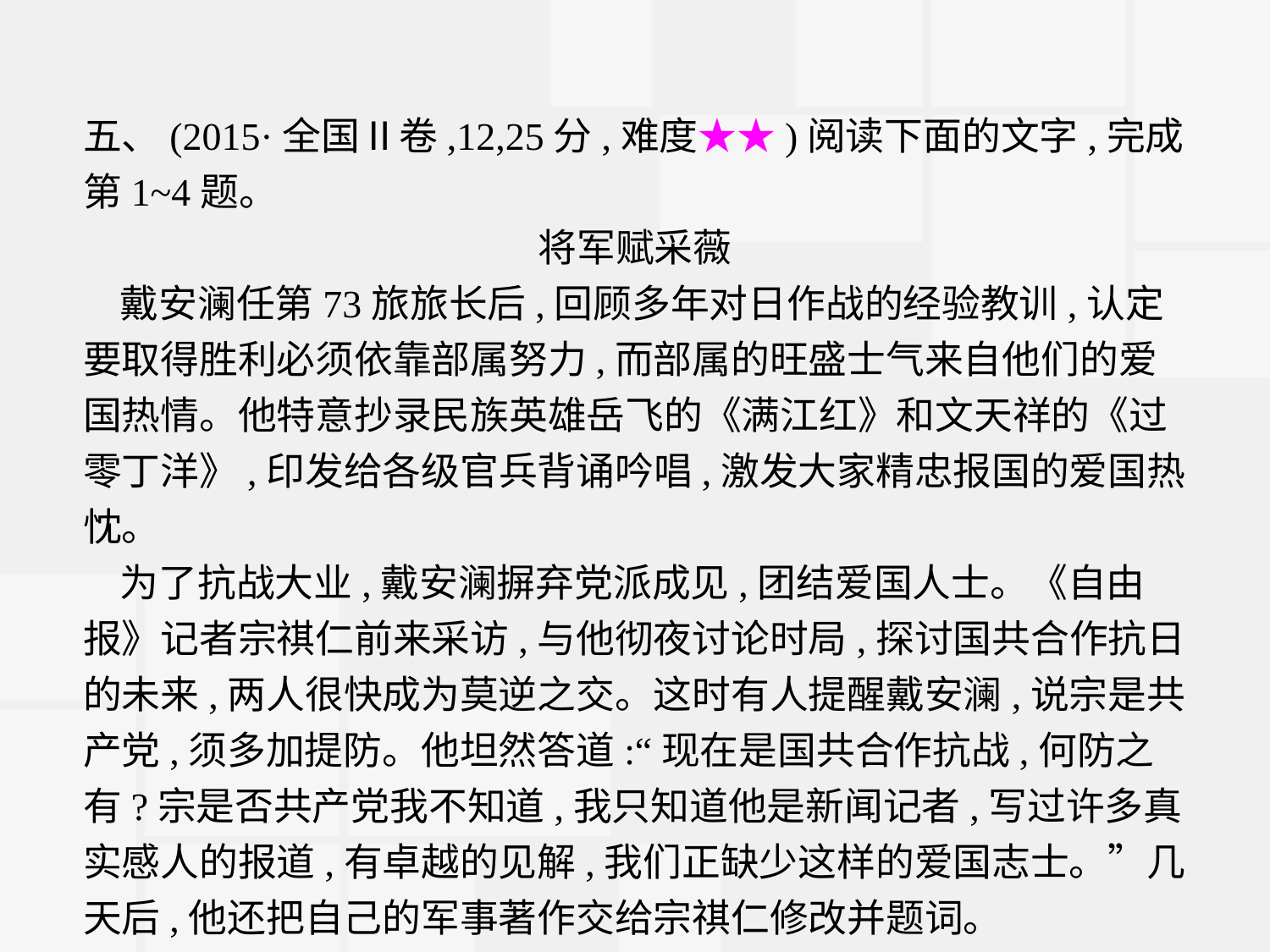

五、(2015·全国Ⅱ卷,12,25分,难度★★)阅读下面的文字,完成第1~4题。
将军赋采薇
戴安澜任第73旅旅长后,回顾多年对日作战的经验教训,认定要取得胜利必须依靠部属努力,而部属的旺盛士气来自他们的爱国热情。他特意抄录民族英雄岳飞的《满江红》和文天祥的《过零丁洋》,印发给各级官兵背诵吟唱,激发大家精忠报国的爱国热忱。
为了抗战大业,戴安澜摒弃党派成见,团结爱国人士。《自由报》记者宗祺仁前来采访,与他彻夜讨论时局,探讨国共合作抗日的未来,两人很快成为莫逆之交。这时有人提醒戴安澜,说宗是共产党,须多加提防。他坦然答道:“现在是国共合作抗战,何防之有?宗是否共产党我不知道,我只知道他是新闻记者,写过许多真实感人的报道,有卓越的见解,我们正缺少这样的爱国志士。”几天后,他还把自己的军事著作交给宗祺仁修改并题词。